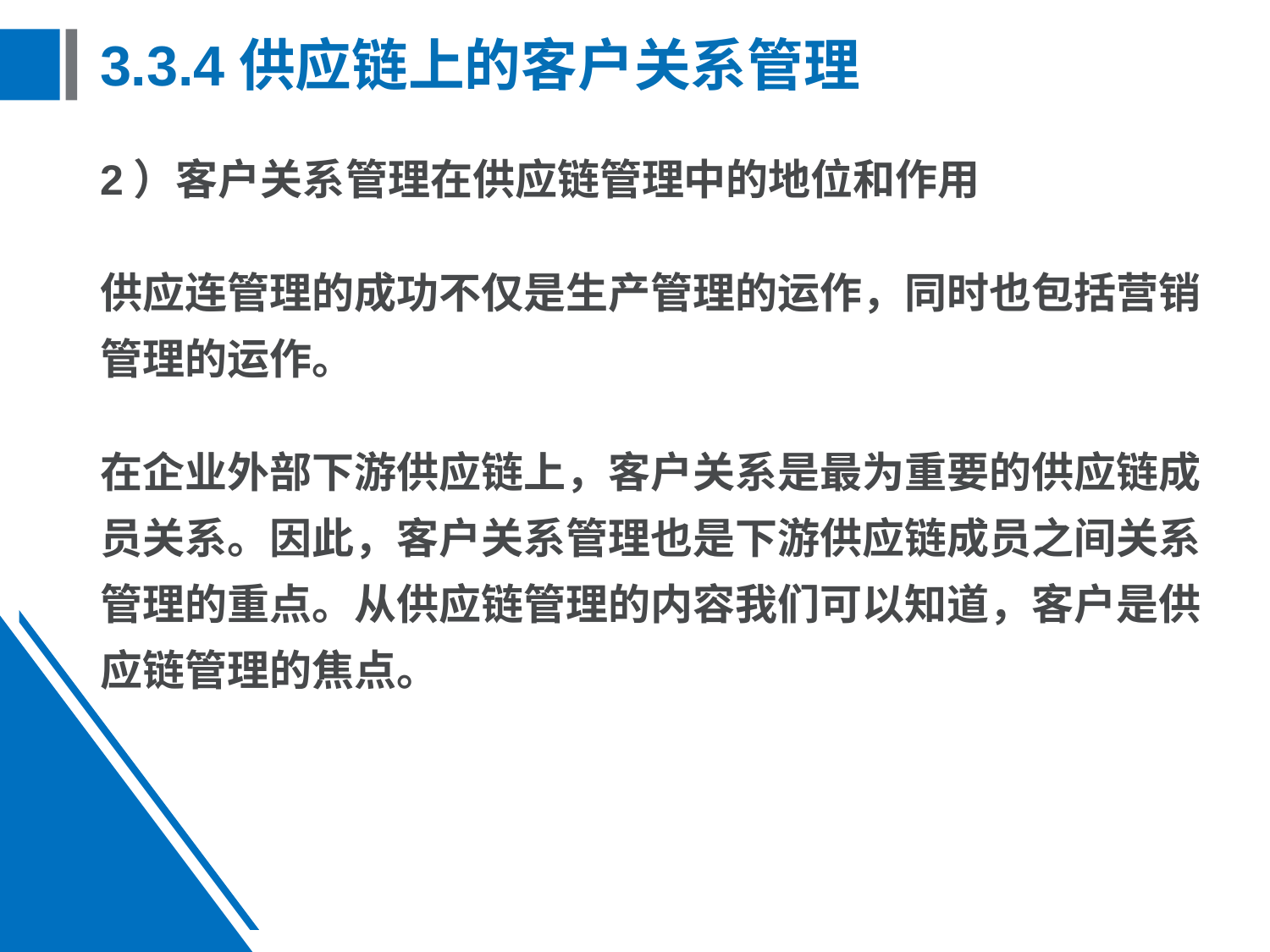

# 3.3.4供应链上的客户关系管理
2）客户关系管理在供应链管理中的地位和作用
供应连管理的成功不仅是生产管理的运作，同时也包括营销管理的运作。
在企业外部下游供应链上，客户关系是最为重要的供应链成员关系。因此，客户关系管理也是下游供应链成员之间关系管理的重点。从供应链管理的内容我们可以知道，客户是供应链管理的焦点。